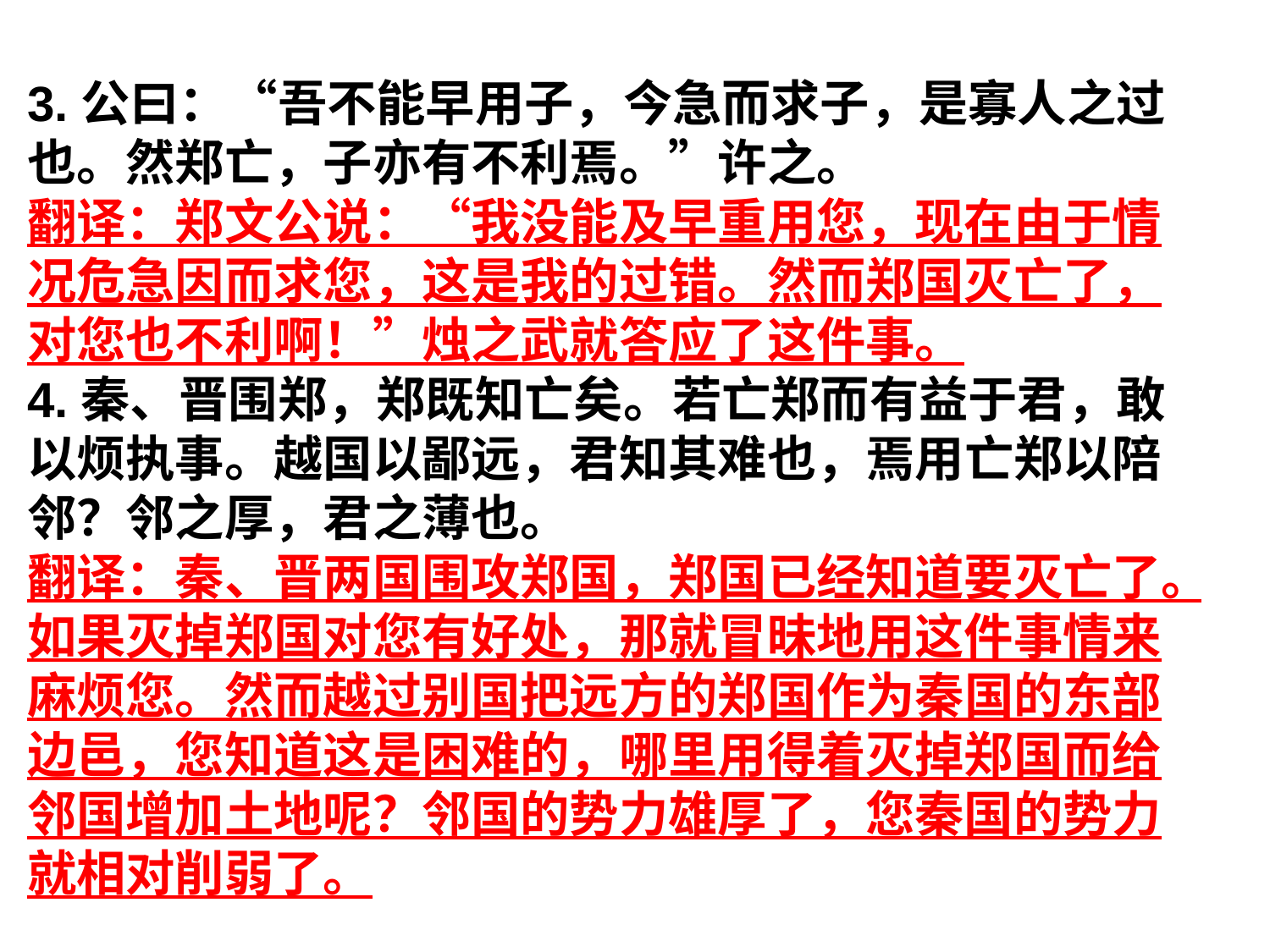

3.公曰：“吾不能早用子，今急而求子，是寡人之过也。然郑亡，子亦有不利焉。”许之。
翻译：郑文公说：“我没能及早重用您，现在由于情况危急因而求您，这是我的过错。然而郑国灭亡了，对您也不利啊！”烛之武就答应了这件事。
4.秦、晋围郑，郑既知亡矣。若亡郑而有益于君，敢以烦执事。越国以鄙远，君知其难也，焉用亡郑以陪邻？邻之厚，君之薄也。
翻译：秦、晋两国围攻郑国，郑国已经知道要灭亡了。如果灭掉郑国对您有好处，那就冒昧地用这件事情来麻烦您。然而越过别国把远方的郑国作为秦国的东部边邑，您知道这是困难的，哪里用得着灭掉郑国而给邻国增加土地呢？邻国的势力雄厚了，您秦国的势力就相对削弱了。